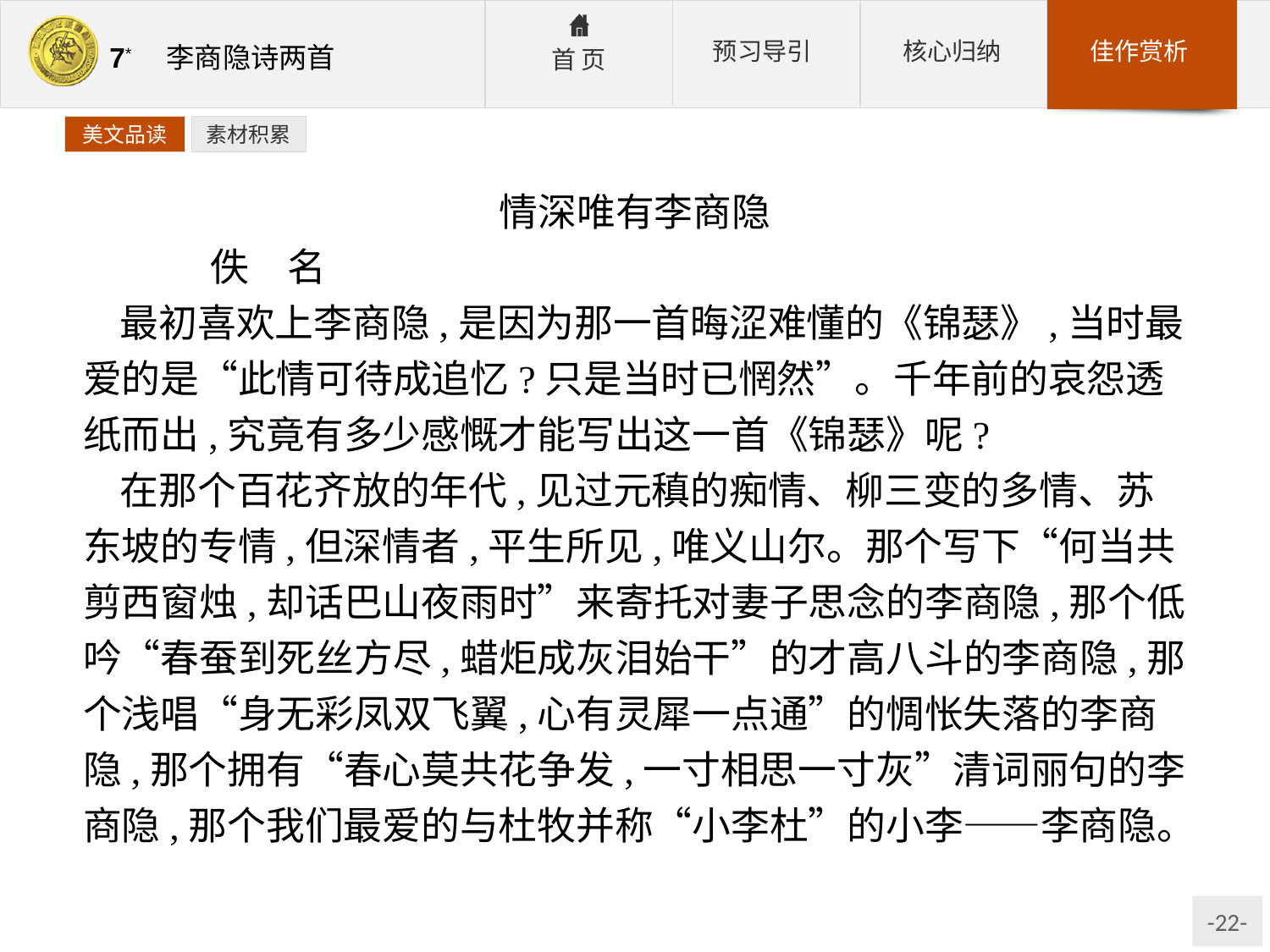

美文品读
素材积累
情深唯有李商隐
	佚　名
最初喜欢上李商隐,是因为那一首晦涩难懂的《锦瑟》,当时最爱的是“此情可待成追忆?只是当时已惘然”。千年前的哀怨透纸而出,究竟有多少感慨才能写出这一首《锦瑟》呢?
在那个百花齐放的年代,见过元稹的痴情、柳三变的多情、苏东坡的专情,但深情者,平生所见,唯义山尔。那个写下“何当共剪西窗烛,却话巴山夜雨时”来寄托对妻子思念的李商隐,那个低吟“春蚕到死丝方尽,蜡炬成灰泪始干”的才高八斗的李商隐,那个浅唱“身无彩凤双飞翼,心有灵犀一点通”的惆怅失落的李商隐,那个拥有“春心莫共花争发,一寸相思一寸灰”清词丽句的李商隐,那个我们最爱的与杜牧并称“小李杜”的小李——李商隐。